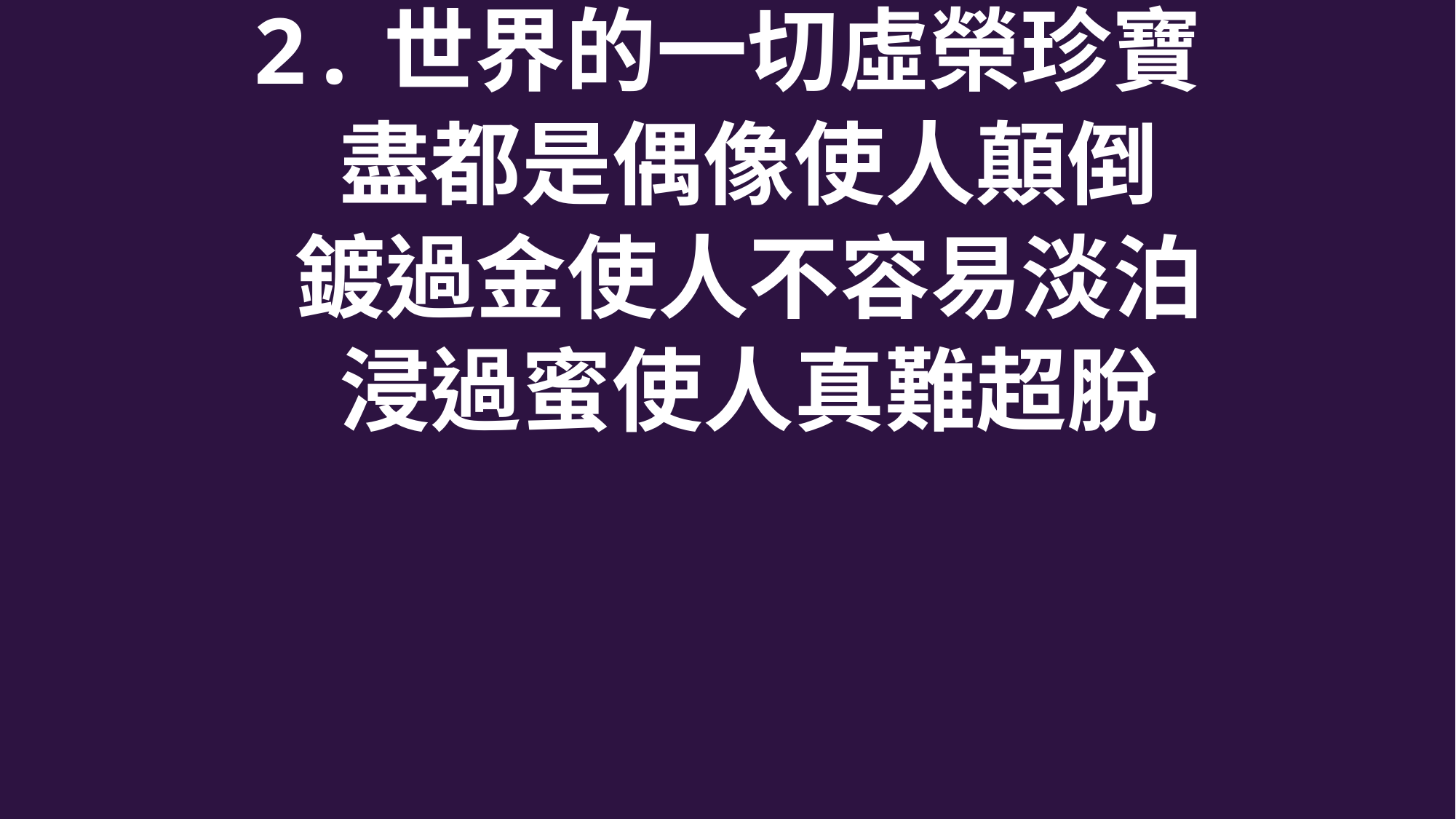

2.世界的一切虛榮珍寶
 盡都是偶像使人顛倒
 鍍過金使人不容易淡泊
 浸過蜜使人真難超脫